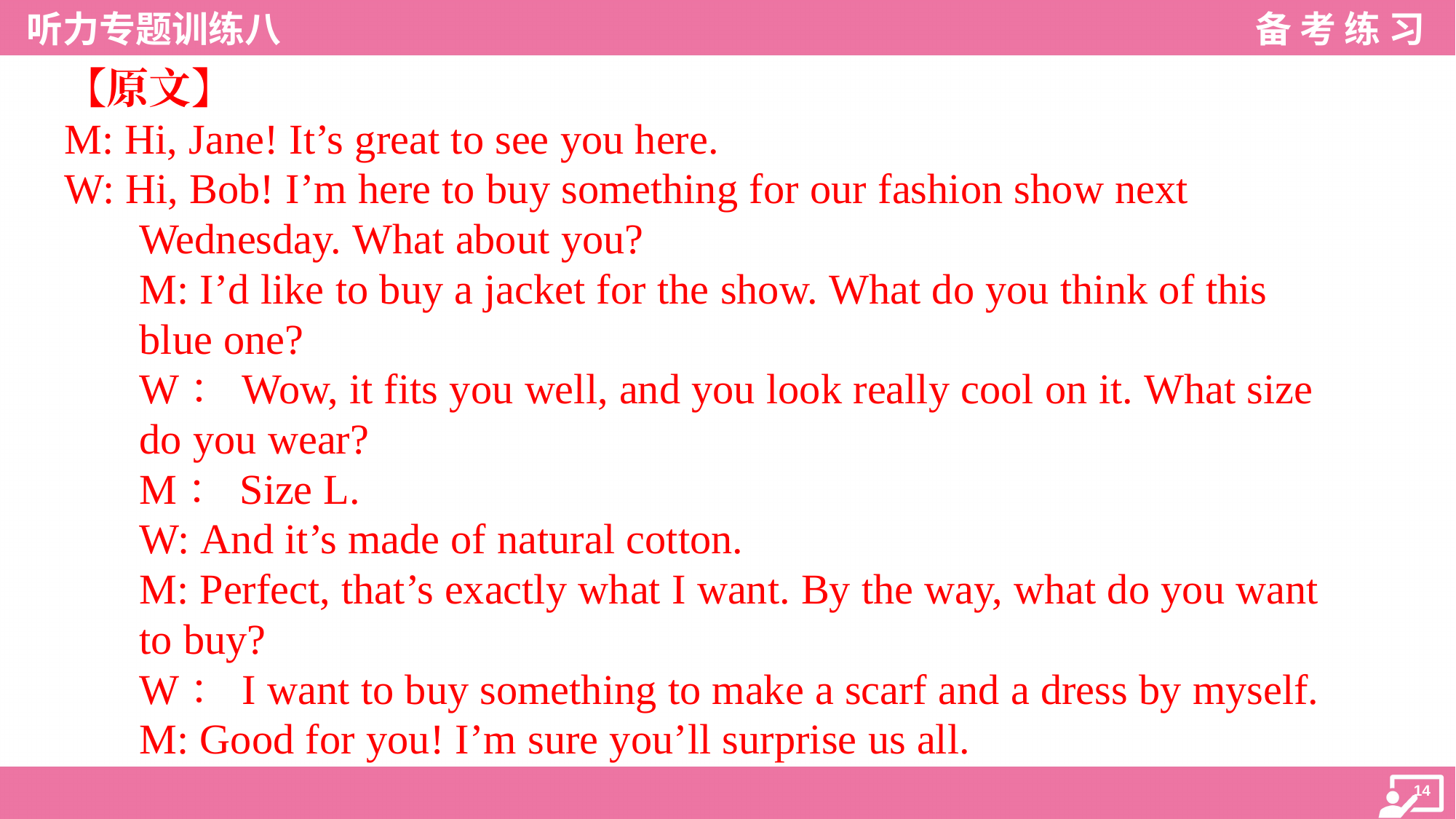

【原文】
M: Hi, Jane! It’s great to see you here.
W: Hi, Bob! I’m here to buy something for our fashion show next
Wednesday. What about you?
M: I’d like to buy a jacket for the show. What do you think of this
blue one?
W：Wow, it fits you well, and you look really cool on it. What size
do you wear?
M：Size L.
W: And it’s made of natural cotton.
M: Perfect, that’s exactly what I want. By the way, what do you want
to buy?
W：I want to buy something to make a scarf and a dress by myself.
M: Good for you! I’m sure you’ll surprise us all.